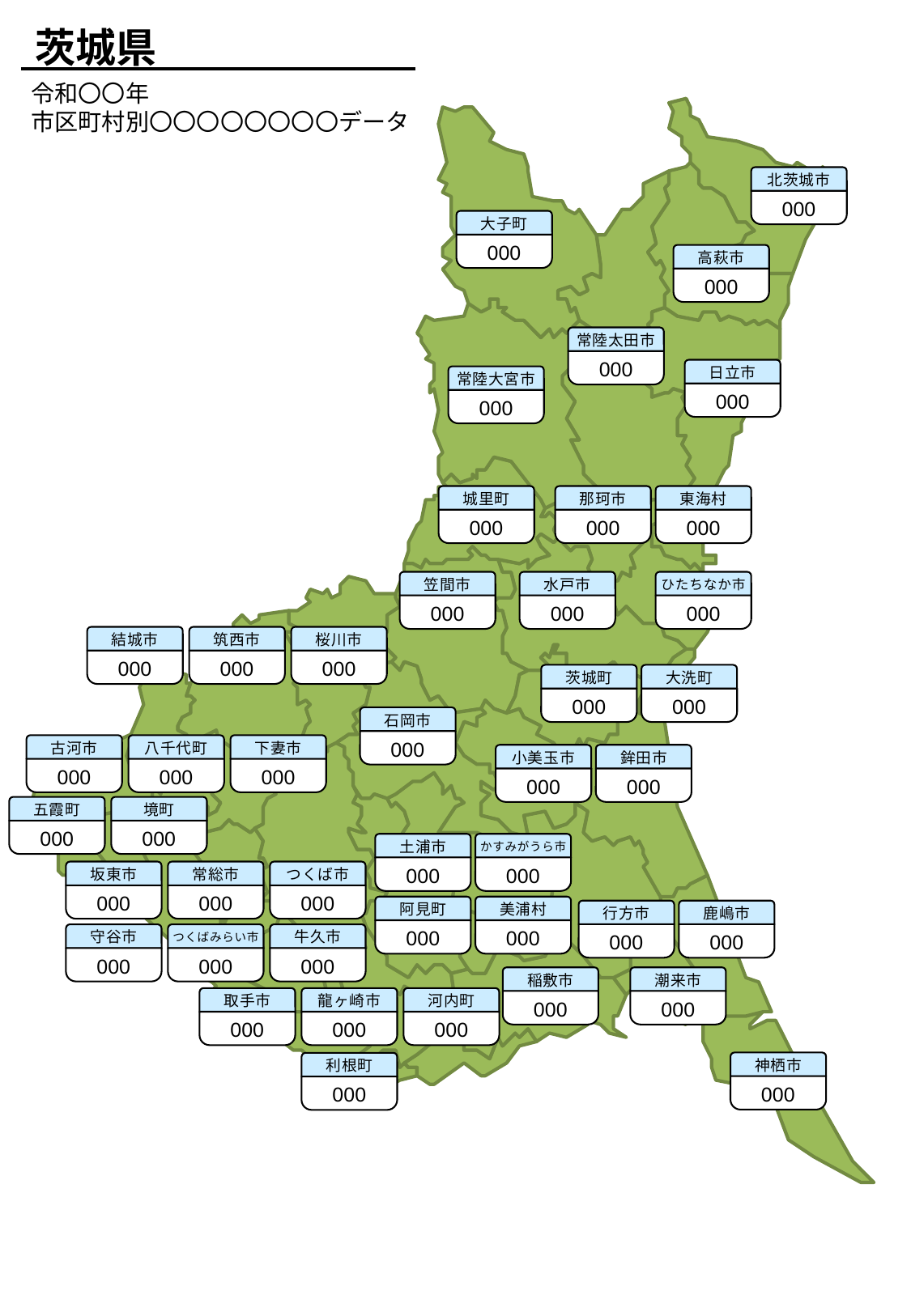

茨城県
令和〇〇年
市区町村別〇〇〇〇〇〇〇〇データ

北茨城市
000
大子町
000
高萩市
000
常陸太田市
000
日立市
000
常陸大宮市
000
城里町
000
那珂市
000
東海村
000
笠間市
000
水戸市
000
ひたちなか市
000
結城市
000
筑西市
000
桜川市
000
茨城町
000
大洗町
000
石岡市
000
古河市
000
八千代町
000
下妻市
000
小美玉市
000
鉾田市
000
五霞町
000
境町
000
土浦市
000
かすみがうら市
000
坂東市
000
常総市
000
つくば市
000
阿見町
000
美浦村
000
行方市
000
鹿嶋市
000
守谷市
000
つくばみらい市
000
牛久市
000
稲敷市
000
潮来市
000
取手市
000
龍ヶ崎市
000
河内町
000
神栖市
000
利根町
000